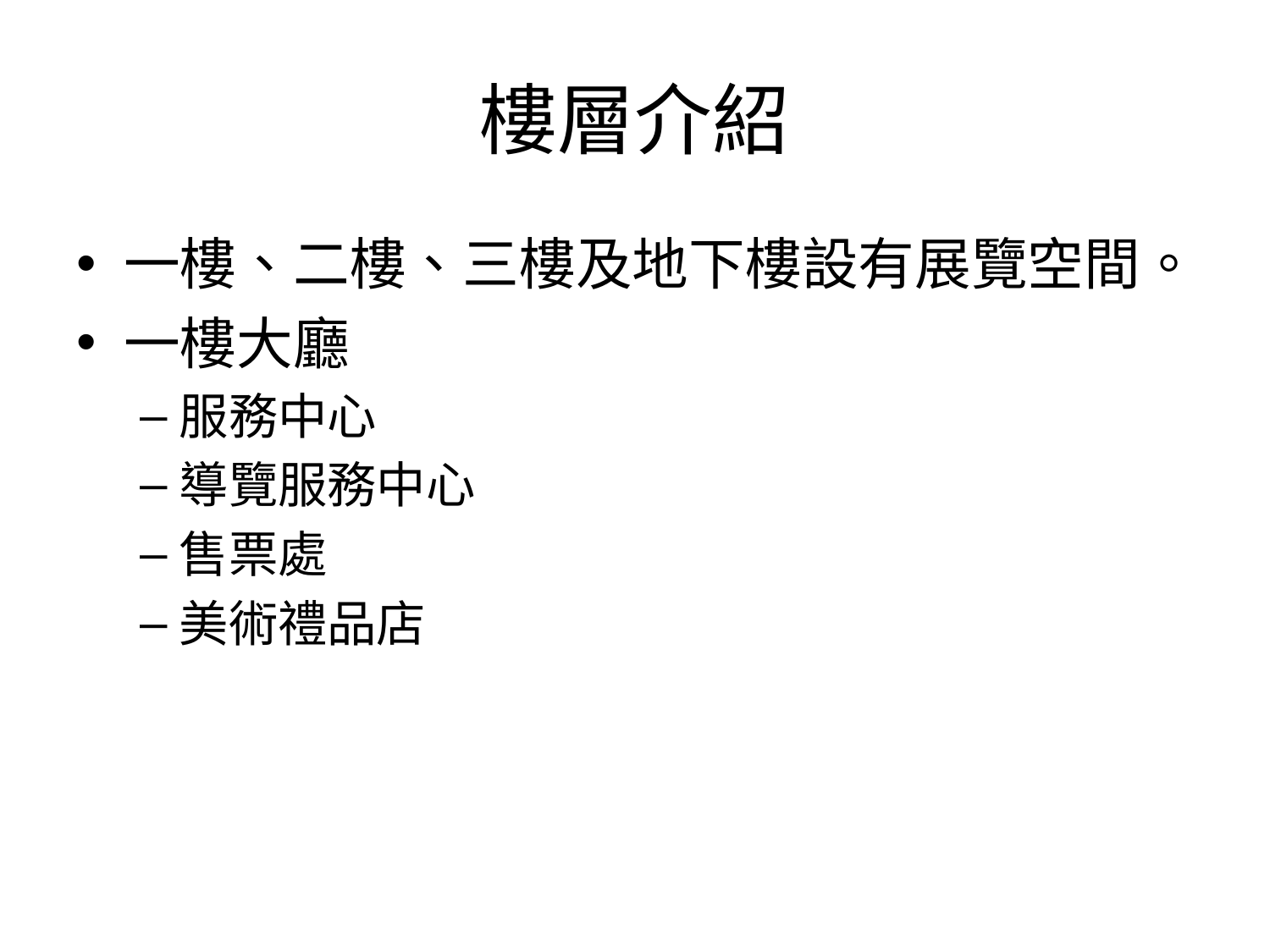

# 樓層介紹
一樓、二樓、三樓及地下樓設有展覽空間。
一樓大廳
服務中心
導覽服務中心
售票處
美術禮品店